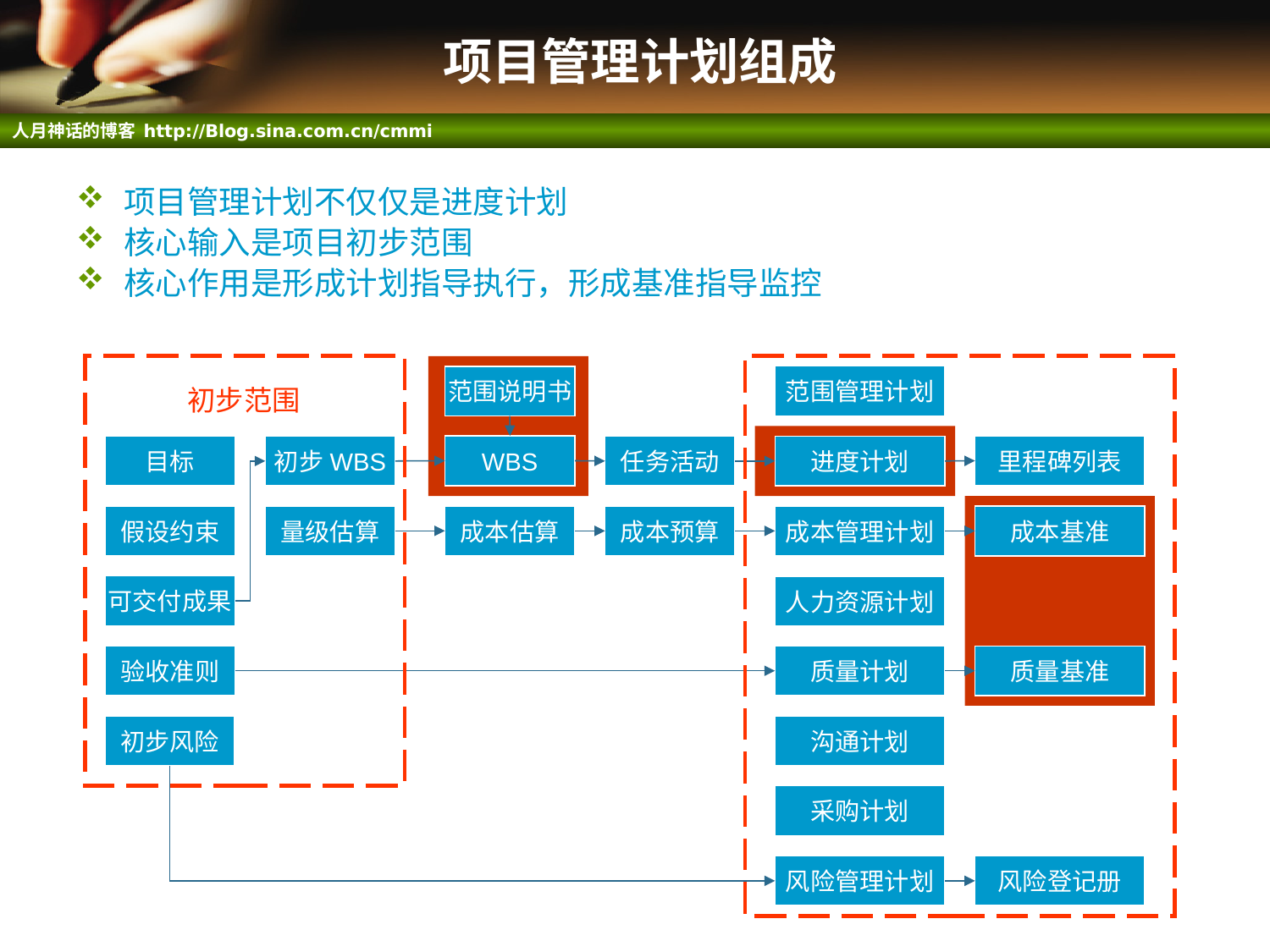

# 项目管理计划组成
项目管理计划不仅仅是进度计划
核心输入是项目初步范围
核心作用是形成计划指导执行，形成基准指导监控

范围管理计划
范围说明书
初步范围

WBS
里程碑列表
目标
初步WBS
任务活动
进度计划

假设约束
量级估算
成本估算
成本预算
成本管理计划
成本基准
可交付成果
人力资源计划
验收准则
质量计划
质量基准
沟通计划
初步风险
采购计划
风险管理计划
风险登记册